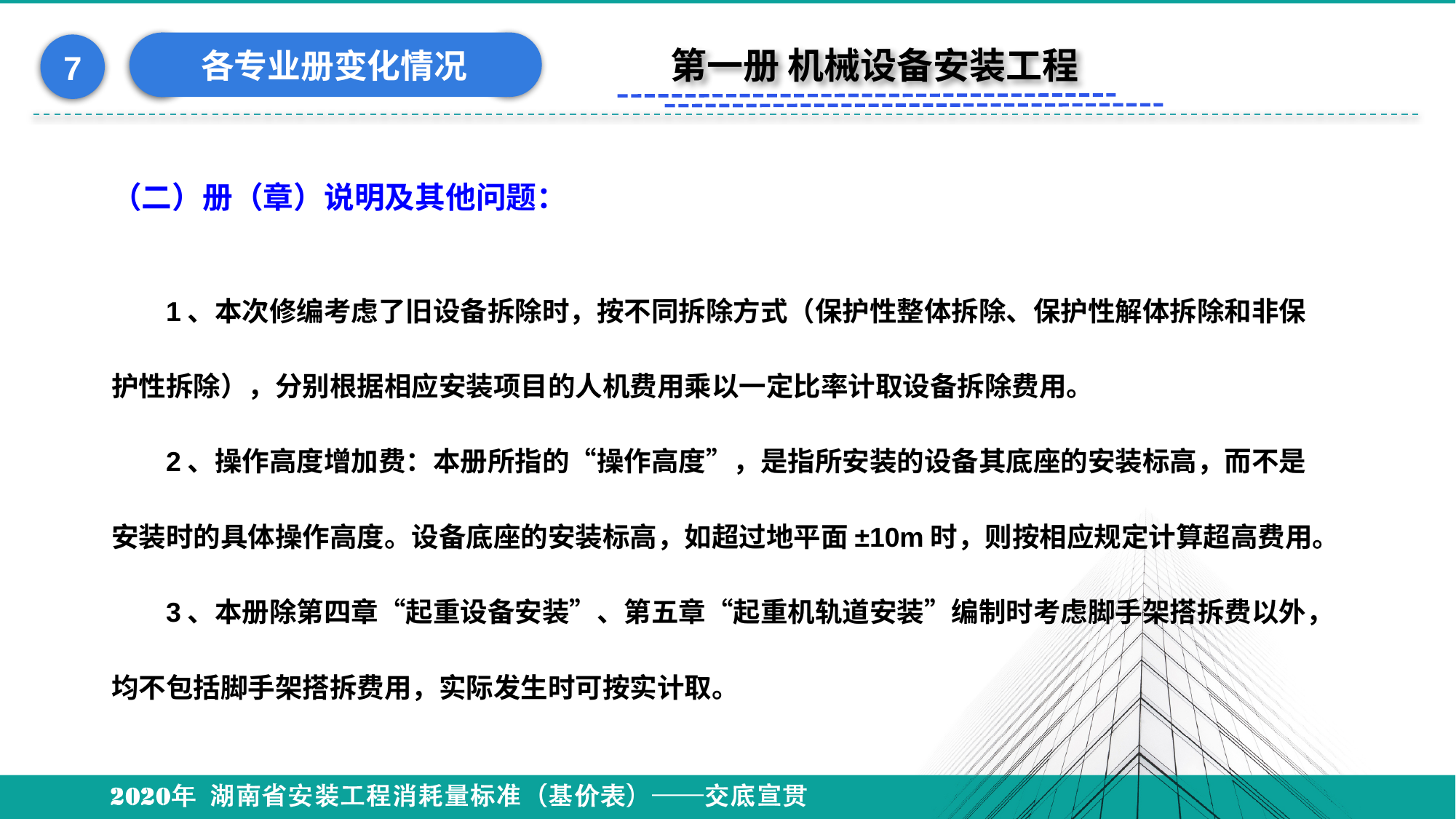

各专业册变化情况

7
第一册 机械设备安装工程
#
（二）册（章）说明及其他问题：

1、本次修编考虑了旧设备拆除时，按不同拆除方式（保护性整体拆除、保护性解体拆除和非保护性拆除），分别根据相应安装项目的人机费用乘以一定比率计取设备拆除费用。
2、操作高度增加费：本册所指的“操作高度”，是指所安装的设备其底座的安装标高，而不是安装时的具体操作高度。设备底座的安装标高，如超过地平面±10m时，则按相应规定计算超高费用。
3、本册除第四章“起重设备安装”、第五章“起重机轨道安装”编制时考虑脚手架搭拆费以外，均不包括脚手架搭拆费用，实际发生时可按实计取。